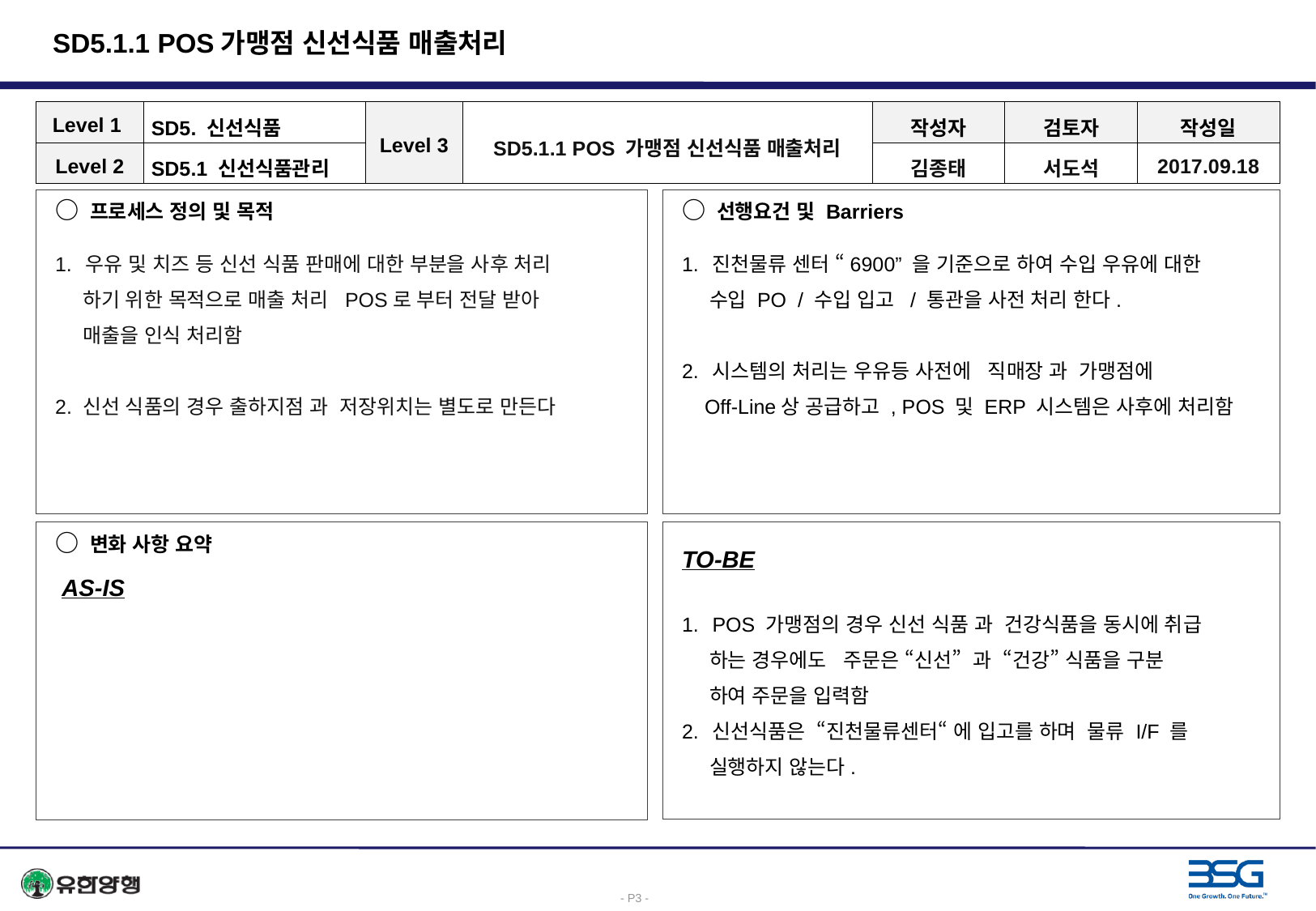

# SD5.1.1 POS가맹점 신선식품 매출처리
| Level 1 | SD5. 신선식품 | Level 3 | SD5.1.1 POS 가맹점 신선식품 매출처리 | 작성자 | 검토자 | 작성일 |
| --- | --- | --- | --- | --- | --- | --- |
| Level 2 | SD5.1 신선식품관리 |  |  | 김종태 | 서도석 | 2017.09.18 |
○ 프로세스 정의 및 목적

우유 및 치즈 등 신선 식품 판매에 대한 부분을 사후 처리
    하기 위한 목적으로 매출 처리  POS로 부터 전달 받아
    매출을 인식 처리함

2. 신선 식품의 경우 출하지점 과  저장위치는 별도로 만든다
○ 선행요건 및 Barriers

진천물류 센터 “6900” 을 기준으로 하여 수입 우유에 대한
    수입 PO  / 수입 입고  / 통관을 사전 처리 한다.

시스템의 처리는 우유등 사전에   직매장 과  가맹점에
    Off-Line상 공급하고 , POS 및 ERP 시스템은 사후에 처리함
○ 변화 사항 요약

 AS-IS

TO-BE

POS 가맹점의 경우 신선 식품 과  건강식품을 동시에 취급
    하는 경우에도   주문은 “신선”  과  “건강” 식품을 구분
    하여 주문을 입력함
신선식품은  “진천물류센터“ 에 입고를 하며  물류 I/F 를
    실행하지 않는다.